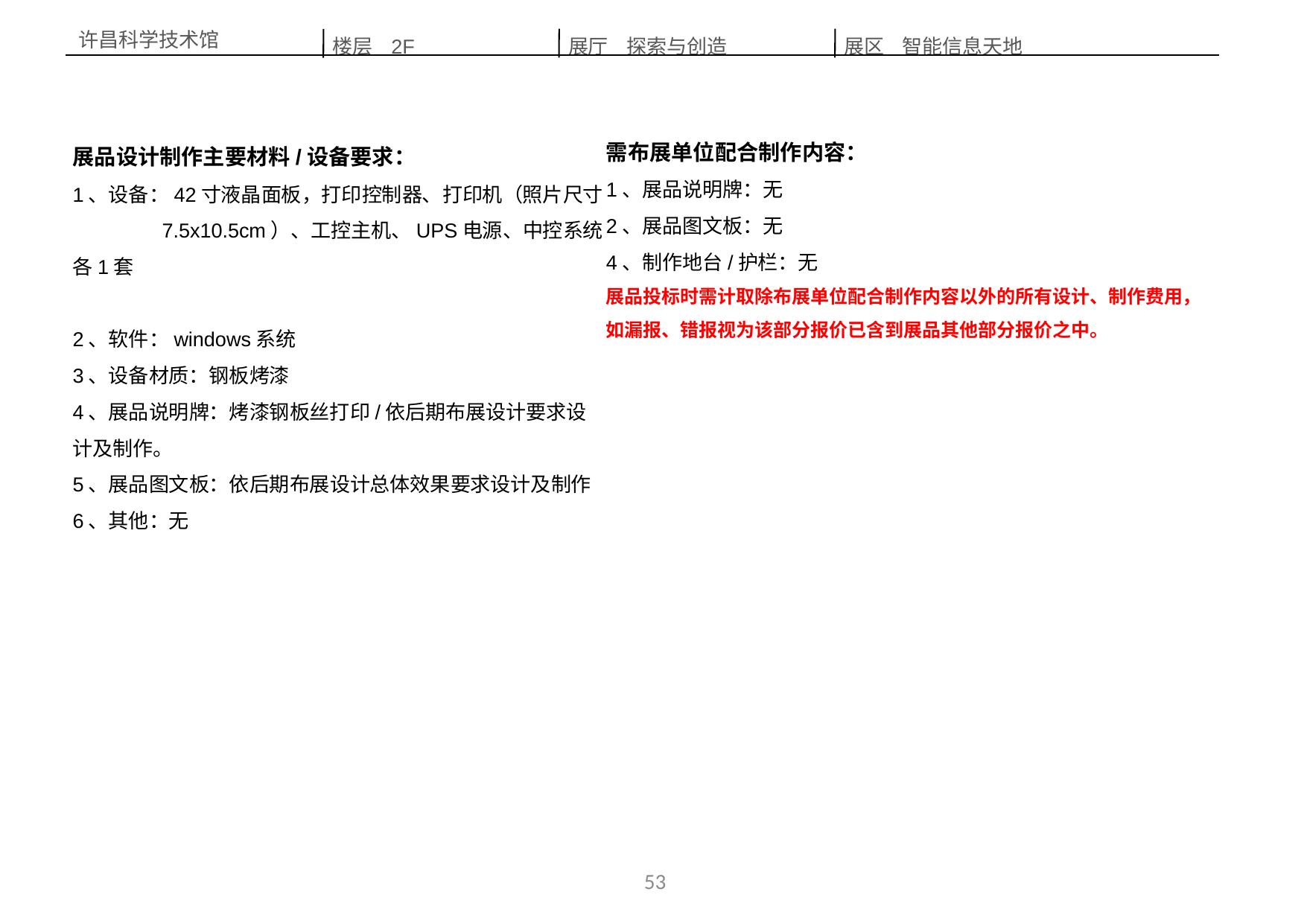

楼层   2F
展区    智能信息天地
展厅    探索与创造
许昌科学技术馆

需布展单位配合制作内容：
1、展品说明牌：无
2、展品图文板：无
4、制作地台/护栏：无
展品投标时需计取除布展单位配合制作内容以外的所有设计、制作费用，如漏报、错报视为该部分报价已含到展品其他部分报价之中。
展品设计制作主要材料/设备要求：
1、设备：42寸液晶面板，打印控制器、打印机（照片尺寸
                7.5x10.5cm）、工控主机、UPS电源、中控系统各1套

2、软件：windows系统
3、设备材质：钢板烤漆
4、展品说明牌：烤漆钢板丝打印/依后期布展设计要求设计及制作。
5、展品图文板：依后期布展设计总体效果要求设计及制作
6、其他：无

53